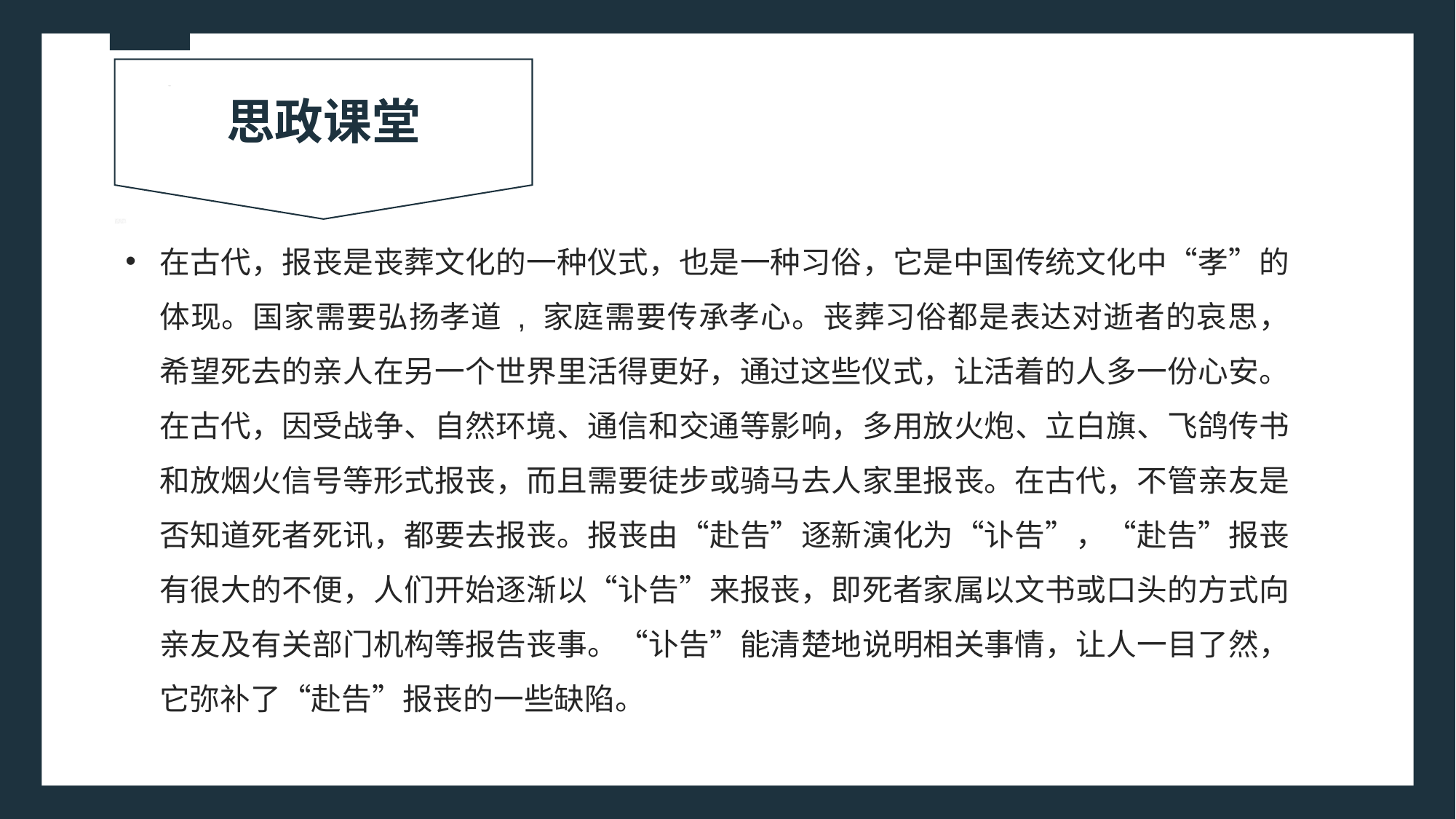

思政课堂
在古代，报丧是丧葬文化的一种仪式，也是一种习俗，它是中国传统文化中“孝”的体现。国家需要弘扬孝道 , 家庭需要传承孝心。丧葬习俗都是表达对逝者的哀思，希望死去的亲人在另一个世界里活得更好，通过这些仪式，让活着的人多一份心安。在古代，因受战争、自然环境、通信和交通等影响，多用放火炮、立白旗、飞鸽传书和放烟火信号等形式报丧，而且需要徒步或骑马去人家里报丧。在古代，不管亲友是否知道死者死讯，都要去报丧。报丧由“赴告”逐新演化为“讣告”，“赴告”报丧有很大的不便，人们开始逐渐以“讣告”来报丧，即死者家属以文书或口头的方式向亲友及有关部门机构等报告丧事。“讣告”能清楚地说明相关事情，让人一目了然，它弥补了“赴告”报丧的一些缺陷。